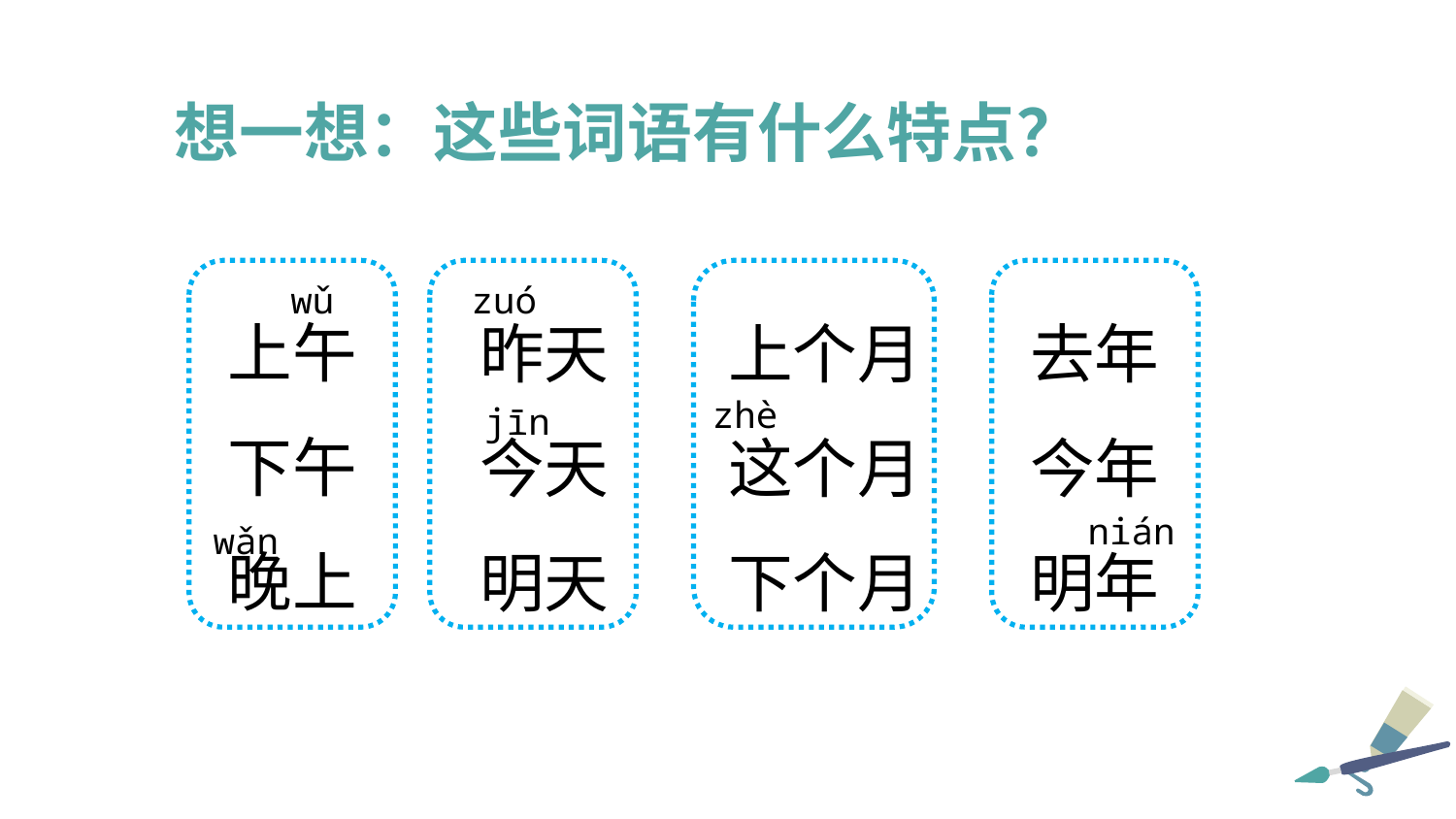

想一想：这些词语有什么特点？

wǔ
zuó
上午
昨天
上个月
去年
zhè
jīn
下午
今天
这个月
今年
 nián
wǎn
晚上
明天
下个月
明年